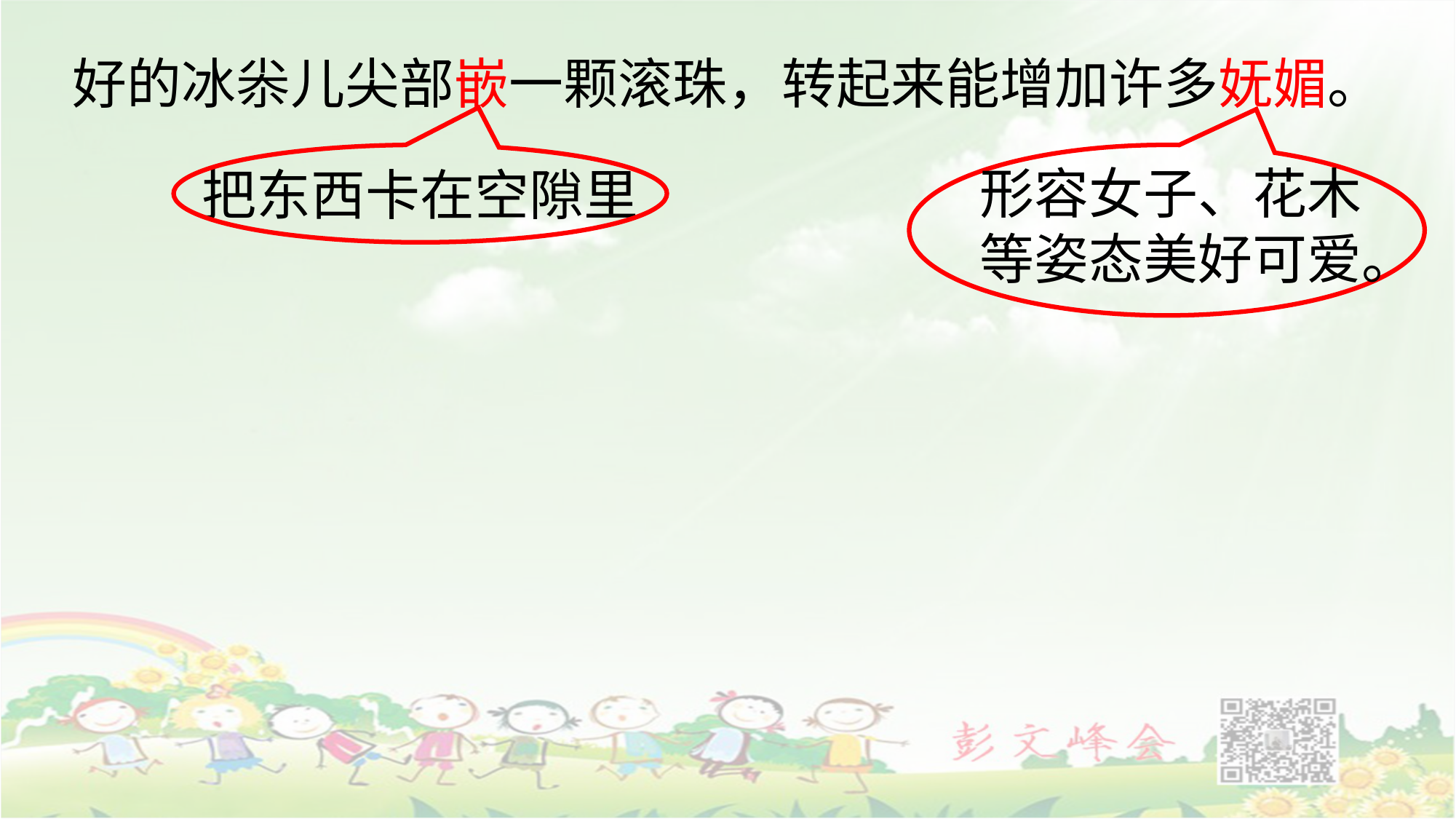

好的冰尜儿尖部嵌一颗滚珠，转起来能增加许多妩媚。

形容女子、花木等姿态美好可爱。
把东西卡在空隙里